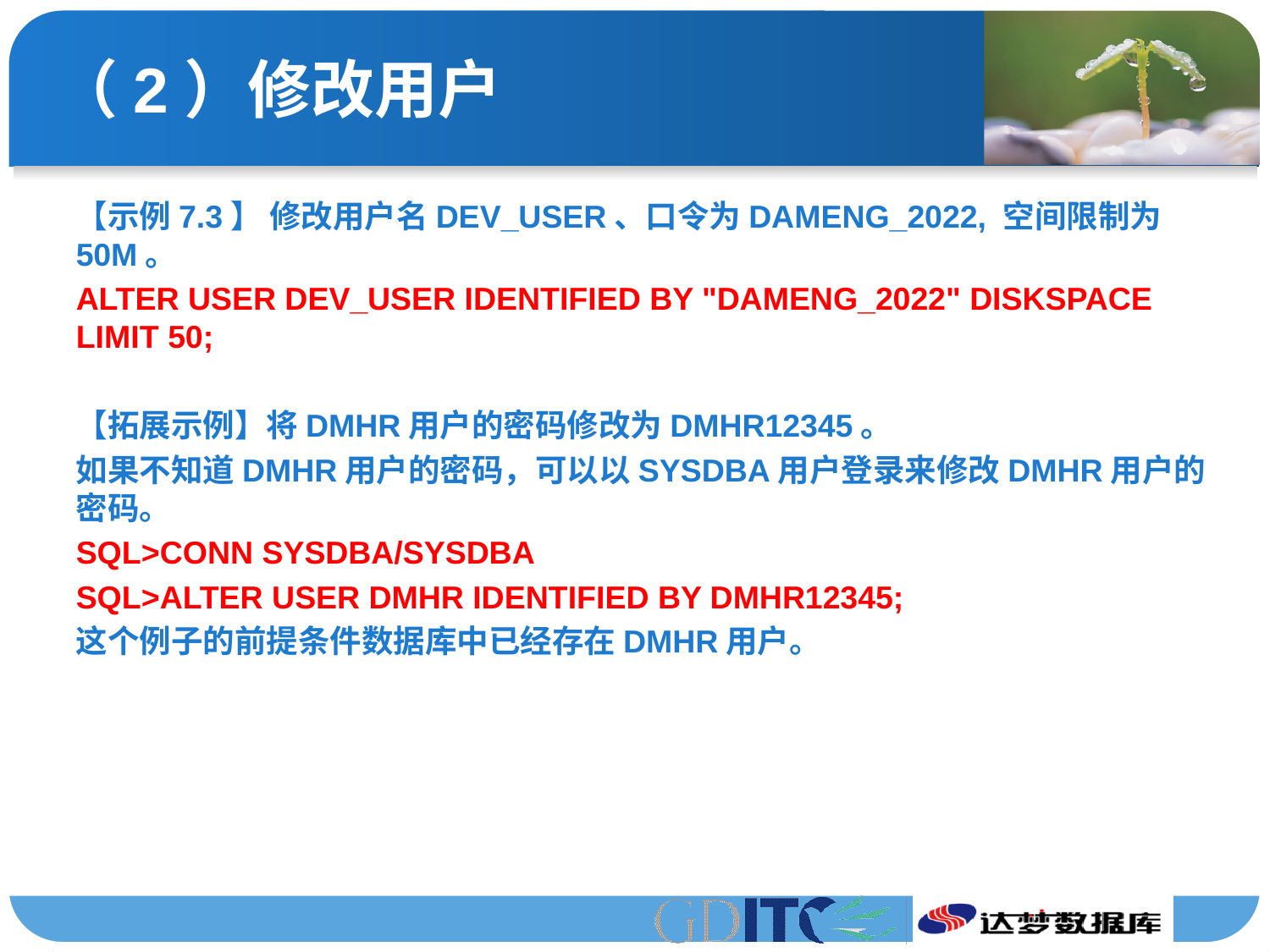

# （2）修改用户
【示例7.3】 修改用户名DEV_USER、口令为DAMENG_2022, 空间限制为50M。
ALTER USER DEV_USER IDENTIFIED BY "DAMENG_2022" DISKSPACE LIMIT 50;

【拓展示例】将DMHR用户的密码修改为DMHR12345。
如果不知道DMHR用户的密码，可以以SYSDBA用户登录来修改DMHR用户的密码。
SQL>CONN SYSDBA/SYSDBA
SQL>ALTER USER DMHR IDENTIFIED BY DMHR12345;
这个例子的前提条件数据库中已经存在DMHR用户。